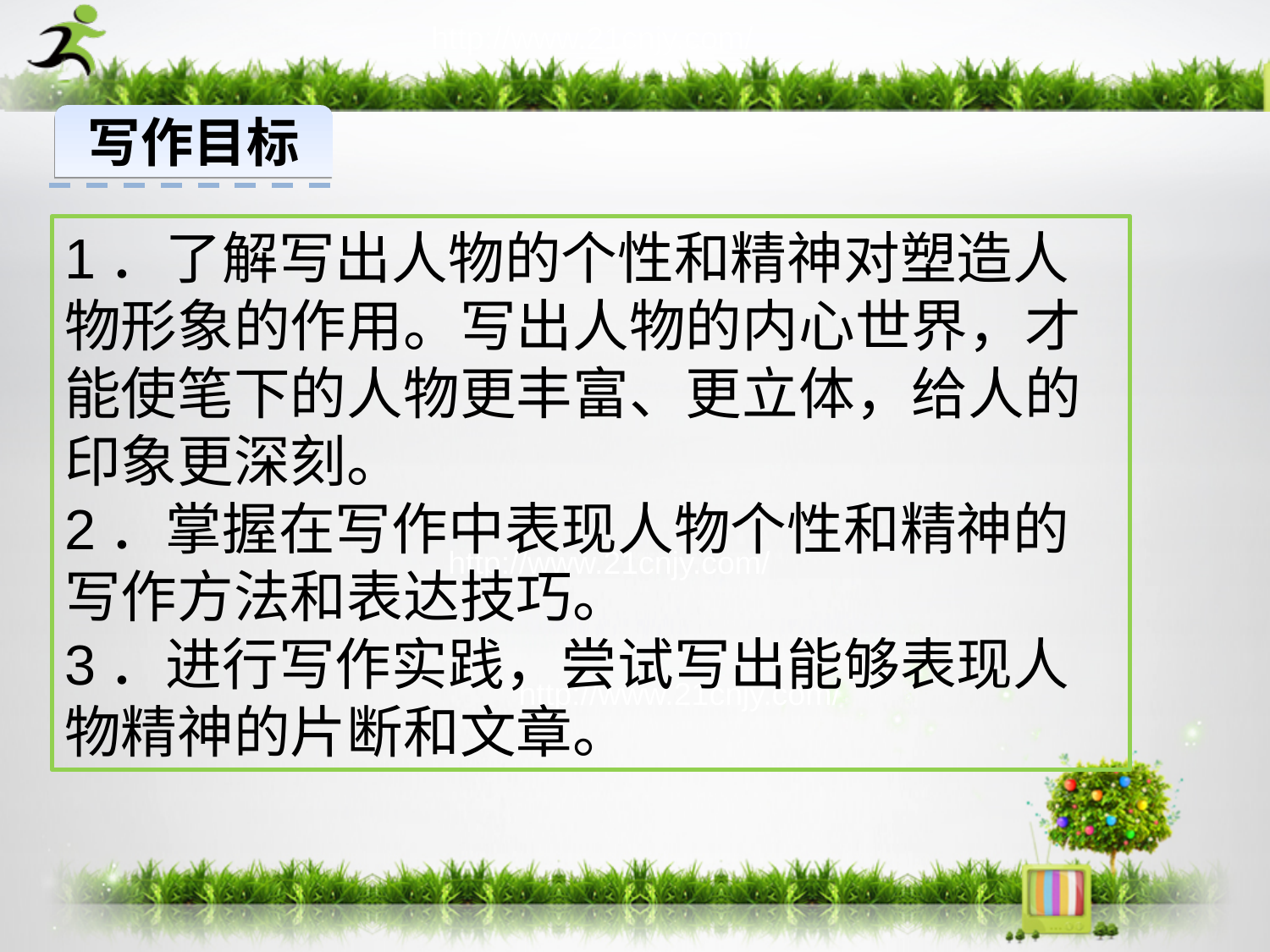

写作目标
1．了解写出人物的个性和精神对塑造人物形象的作用。写出人物的内心世界，才能使笔下的人物更丰富、更立体，给人的印象更深刻。
2．掌握在写作中表现人物个性和精神的写作方法和表达技巧。
3．进行写作实践，尝试写出能够表现人物精神的片断和文章。